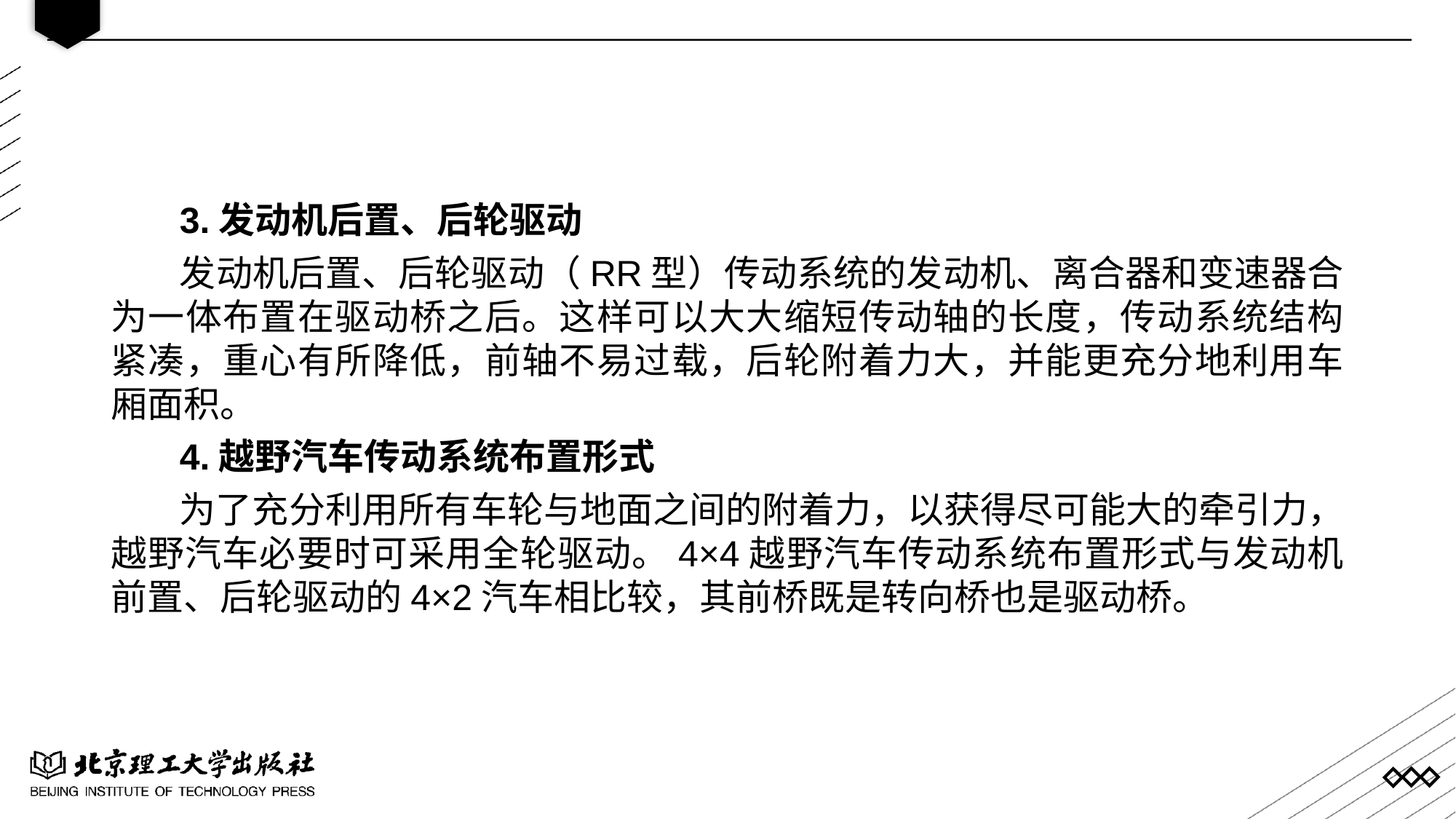

3.发动机后置、后轮驱动
发动机后置、后轮驱动（RR型）传动系统的发动机、离合器和变速器合为一体布置在驱动桥之后。这样可以大大缩短传动轴的长度，传动系统结构紧凑，重心有所降低，前轴不易过载，后轮附着力大，并能更充分地利用车厢面积。
4.越野汽车传动系统布置形式
为了充分利用所有车轮与地面之间的附着力，以获得尽可能大的牵引力，越野汽车必要时可采用全轮驱动。4×4越野汽车传动系统布置形式与发动机前置、后轮驱动的4×2汽车相比较，其前桥既是转向桥也是驱动桥。